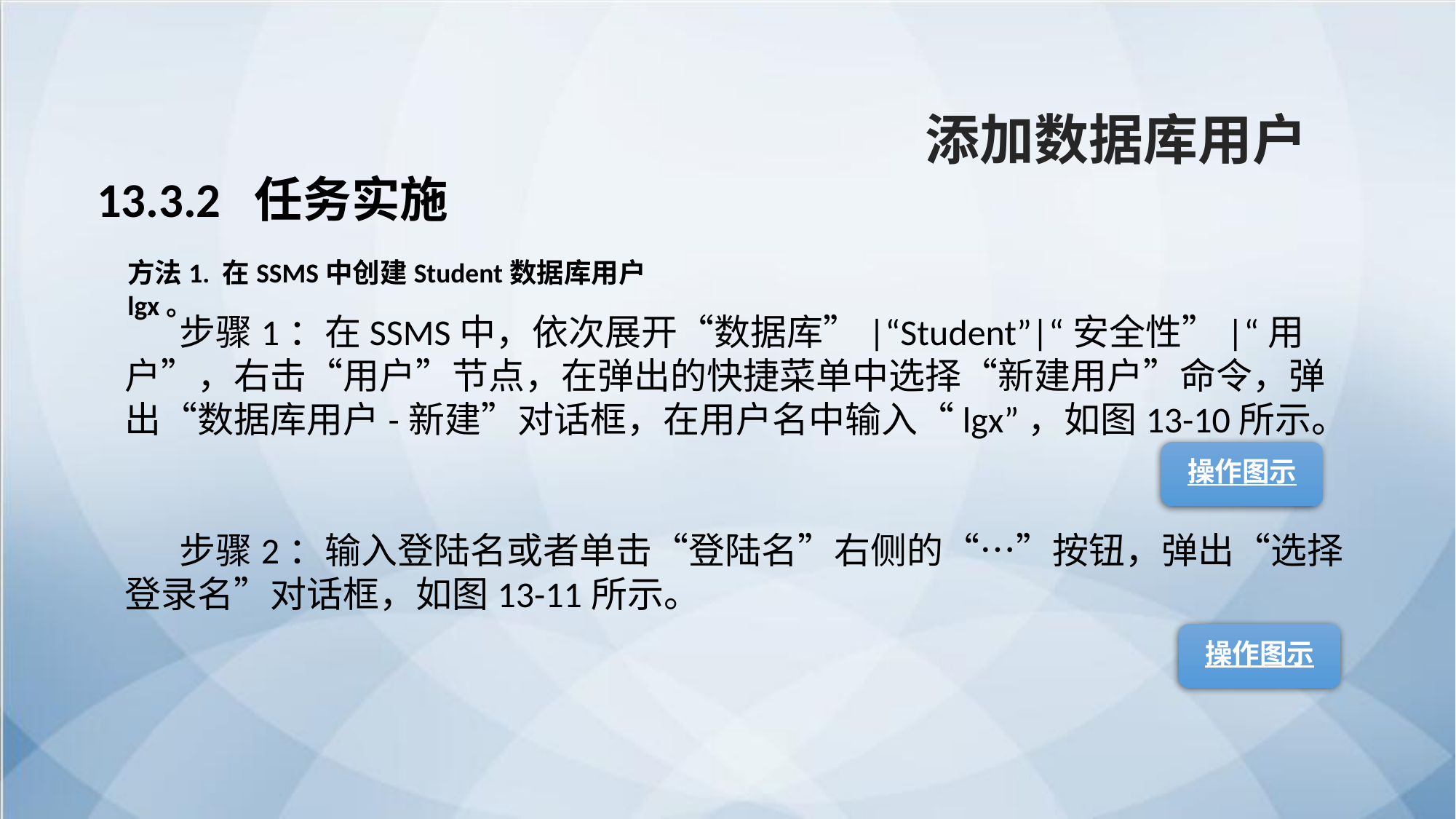

添加数据库用户
13.3.2  任务实施
方法1. 在SSMS中创建Student数据库用户lgx。
步骤1：在SSMS中，依次展开“数据库”|“Student”|“安全性”|“用户”，右击“用户”节点，在弹出的快捷菜单中选择“新建用户”命令，弹出“数据库用户-新建”对话框，在用户名中输入“lgx”，如图13-10所示。

步骤2：输入登陆名或者单击“登陆名”右侧的“…”按钮，弹出“选择登录名”对话框，如图13-11所示。
操作图示
操作图示